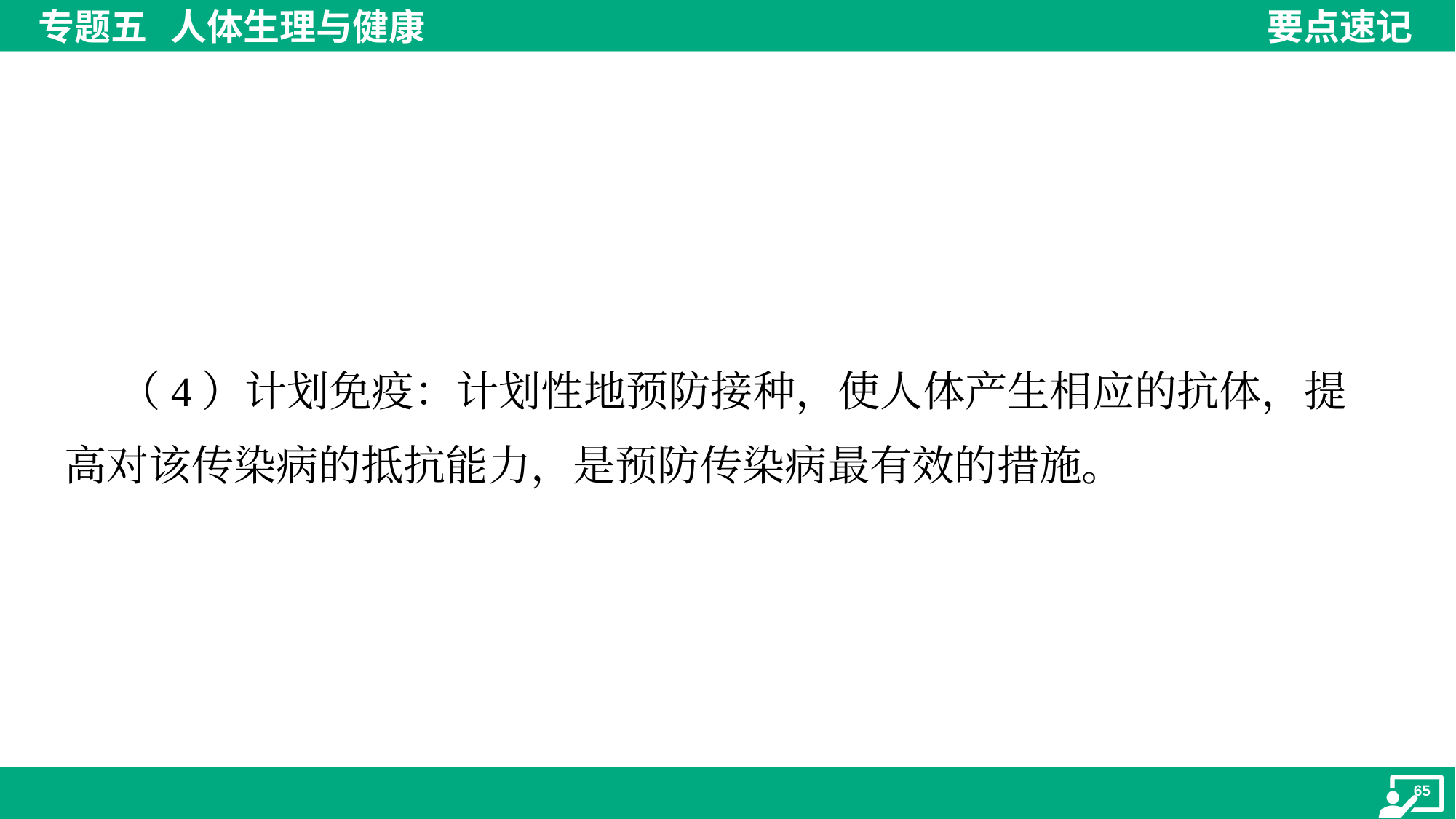

（4）计划免疫：计划性地预防接种，使人体产生相应的抗体，提
高对该传染病的抵抗能力，是预防传染病最有效的措施。